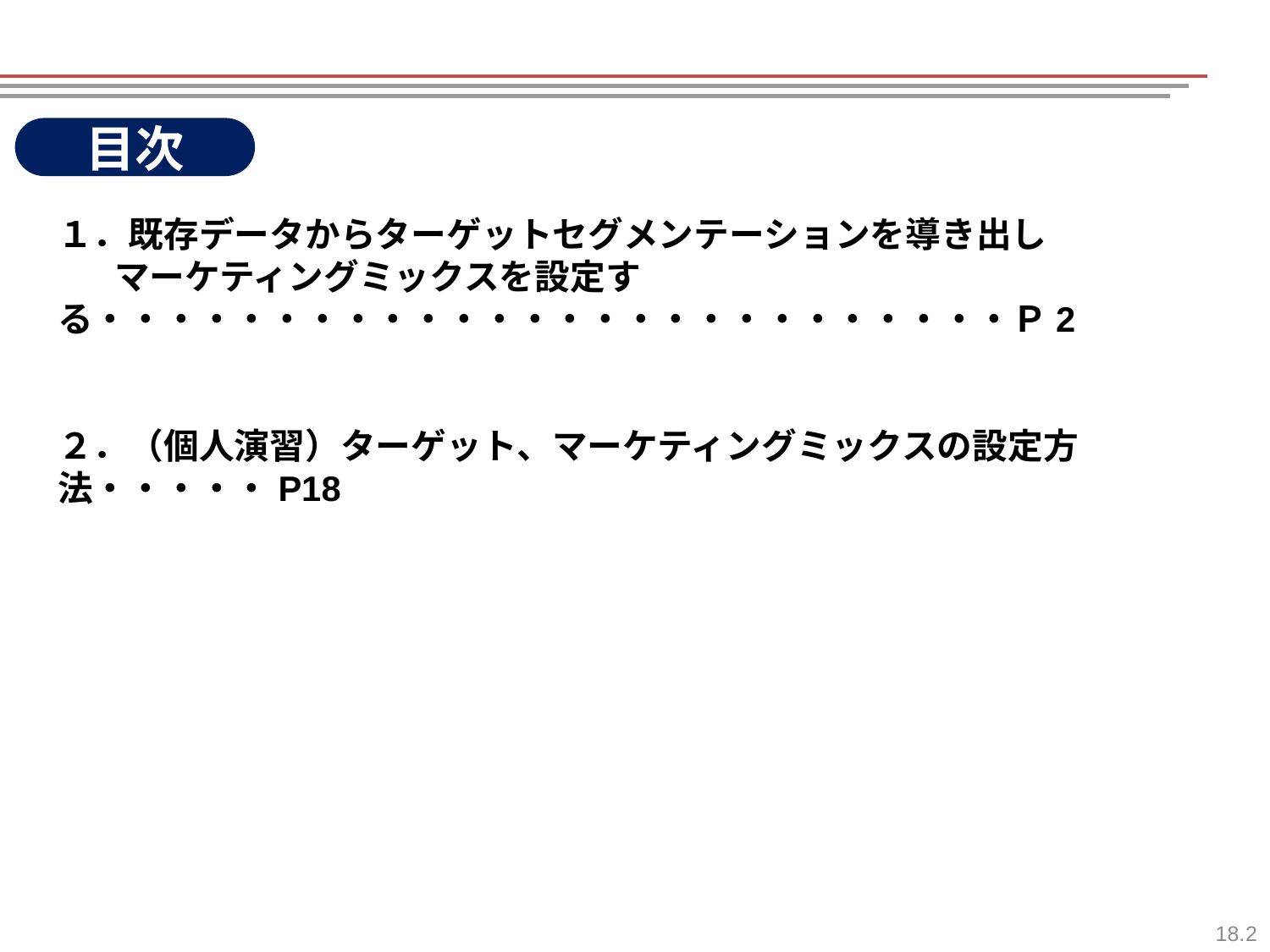

目次
１．既存データからターゲットセグメンテーションを導き出し
      マーケティングミックスを設定する・・・・・・・・・・・・・・・・・・・・・・・・・・Ｐ2

２．（個人演習）ターゲット、マーケティングミックスの設定方法・・・・・P18
2